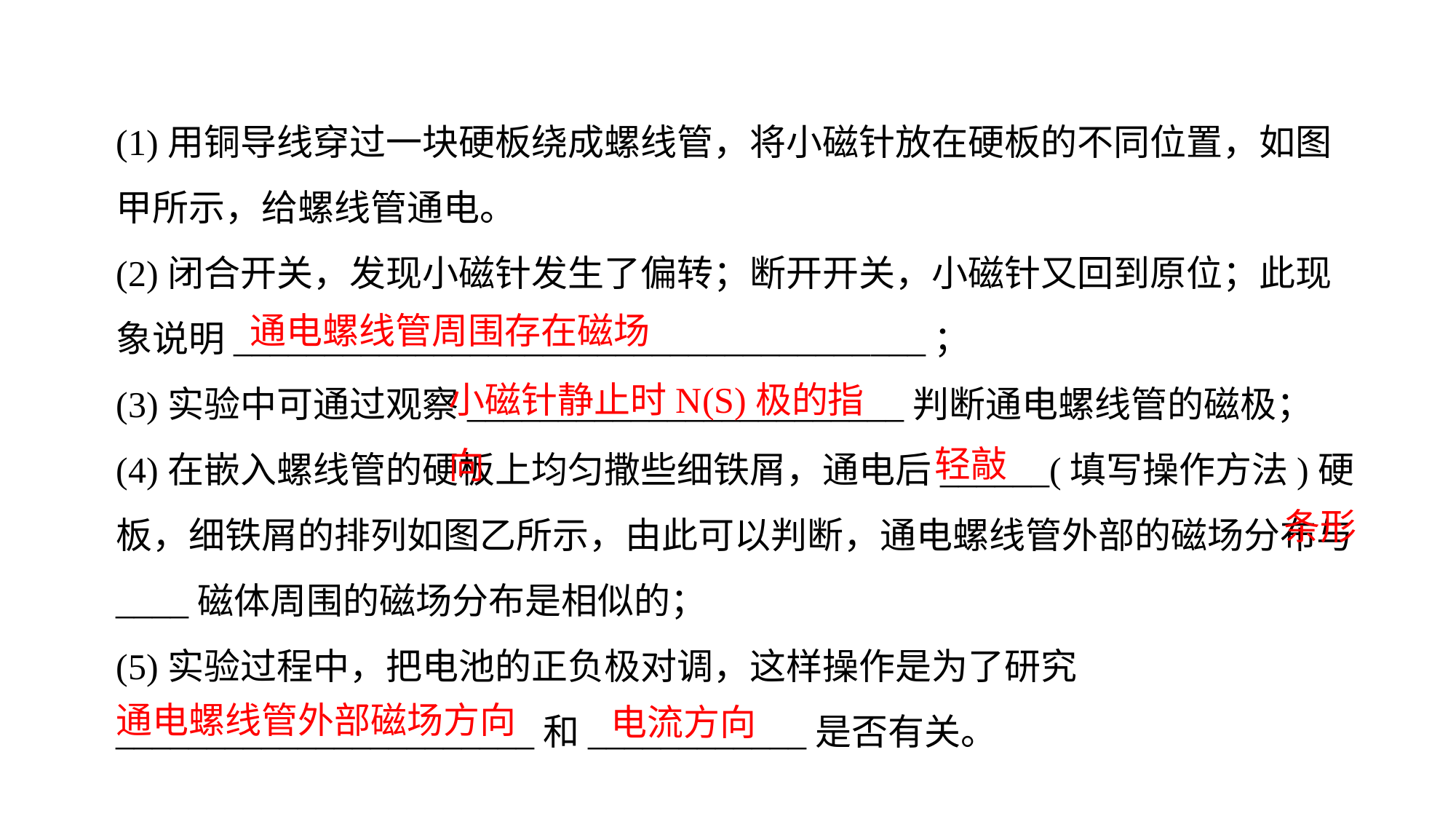

(1)用铜导线穿过一块硬板绕成螺线管，将小磁针放在硬板的不同位置，如图甲所示，给螺线管通电。
(2)闭合开关，发现小磁针发生了偏转；断开开关，小磁针又回到原位；此现象说明______________________________________；
(3)实验中可通过观察________________________判断通电螺线管的磁极；
(4)在嵌入螺线管的硬板上均匀撒些细铁屑，通电后______(填写操作方法)硬板，细铁屑的排列如图乙所示，由此可以判断，通电螺线管外部的磁场分布与____磁体周围的磁场分布是相似的；
(5)实验过程中，把电池的正负极对调，这样操作是为了研究      _______________________和____________是否有关。
通电螺线管周围存在磁场
小磁针静止时N(S)极的指向
轻敲
条形
通电螺线管外部磁场方向
电流方向